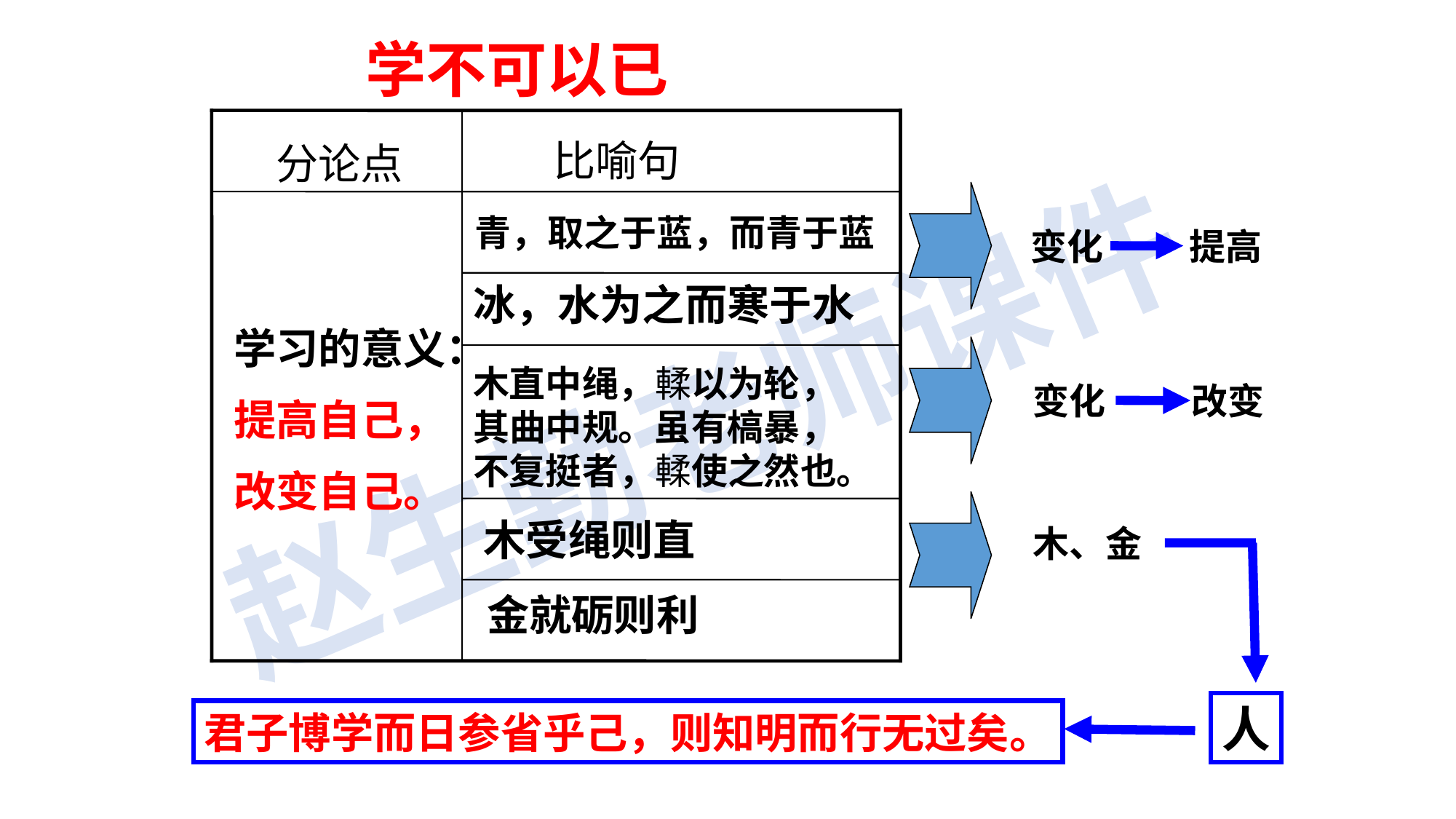

学不可以已

比喻句
分论点

学习的意义：
提高自己，
改变自己。

青，取之于蓝，而青于蓝
变化
提高

冰，水为之而寒于水

木直中绳，輮以为轮，
其曲中规。虽有槁暴，
不复挺者，輮使之然也。
变化
改变

木受绳则直
木、金

金就砺则利
人
君子博学而日参省乎己，则知明而行无过矣。